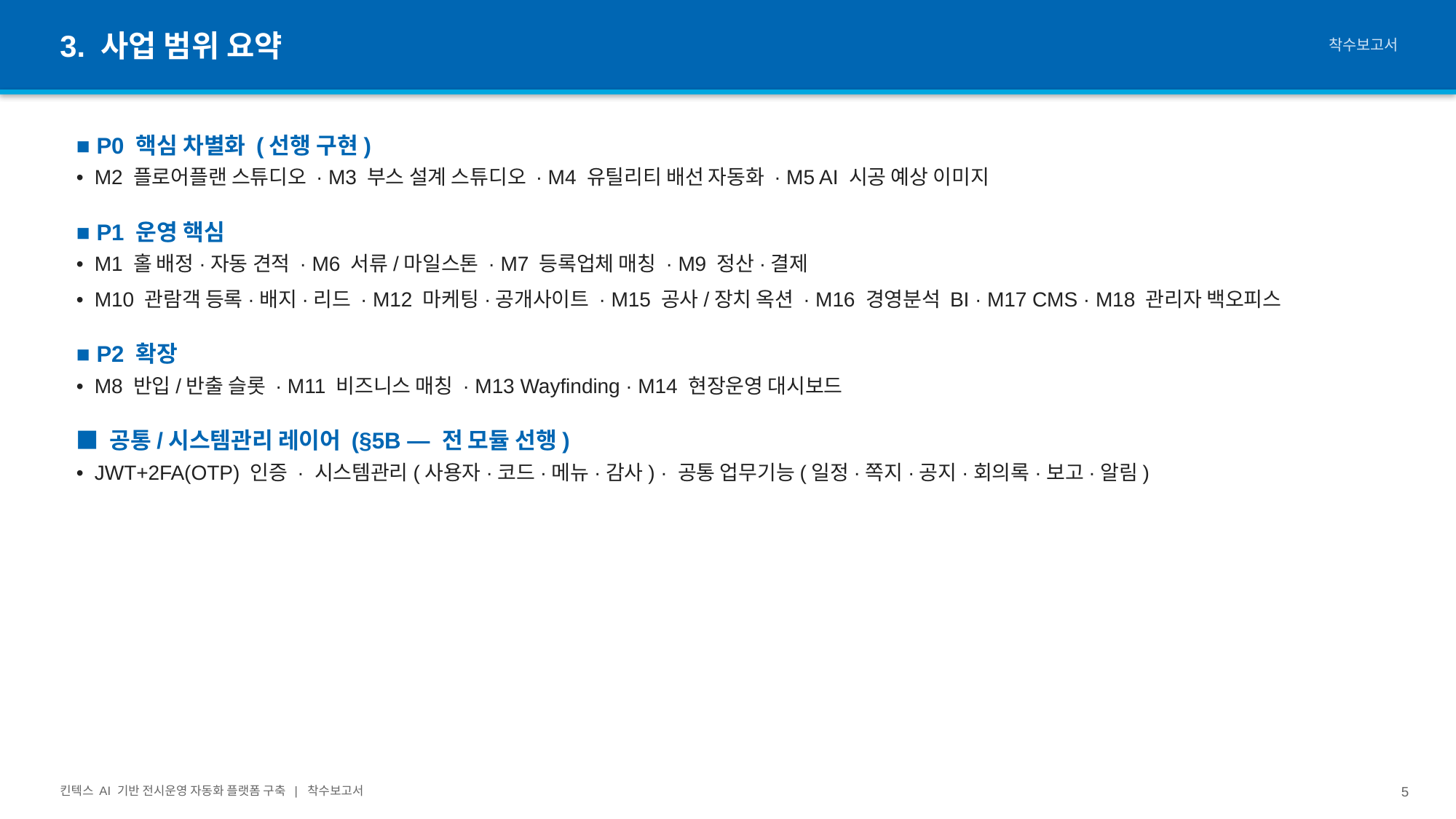

3. 사업 범위 요약
착수보고서

■ P0 핵심 차별화 (선행 구현)
•  M2 플로어플랜 스튜디오 · M3 부스 설계 스튜디오 · M4 유틸리티 배선 자동화 · M5 AI 시공 예상 이미지
■ P1 운영 핵심
•  M1 홀 배정·자동 견적 · M6 서류/마일스톤 · M7 등록업체 매칭 · M9 정산·결제
•  M10 관람객 등록·배지·리드 · M12 마케팅·공개사이트 · M15 공사/장치 옥션 · M16 경영분석 BI · M17 CMS · M18 관리자 백오피스
■ P2 확장
•  M8 반입/반출 슬롯 · M11 비즈니스 매칭 · M13 Wayfinding · M14 현장운영 대시보드
■ 공통/시스템관리 레이어 (§5B — 전 모듈 선행)
•  JWT+2FA(OTP) 인증 · 시스템관리(사용자·코드·메뉴·감사) · 공통 업무기능(일정·쪽지·공지·회의록·보고·알림)
킨텍스 AI 기반 전시운영 자동화 플랫폼 구축  |  착수보고서
5